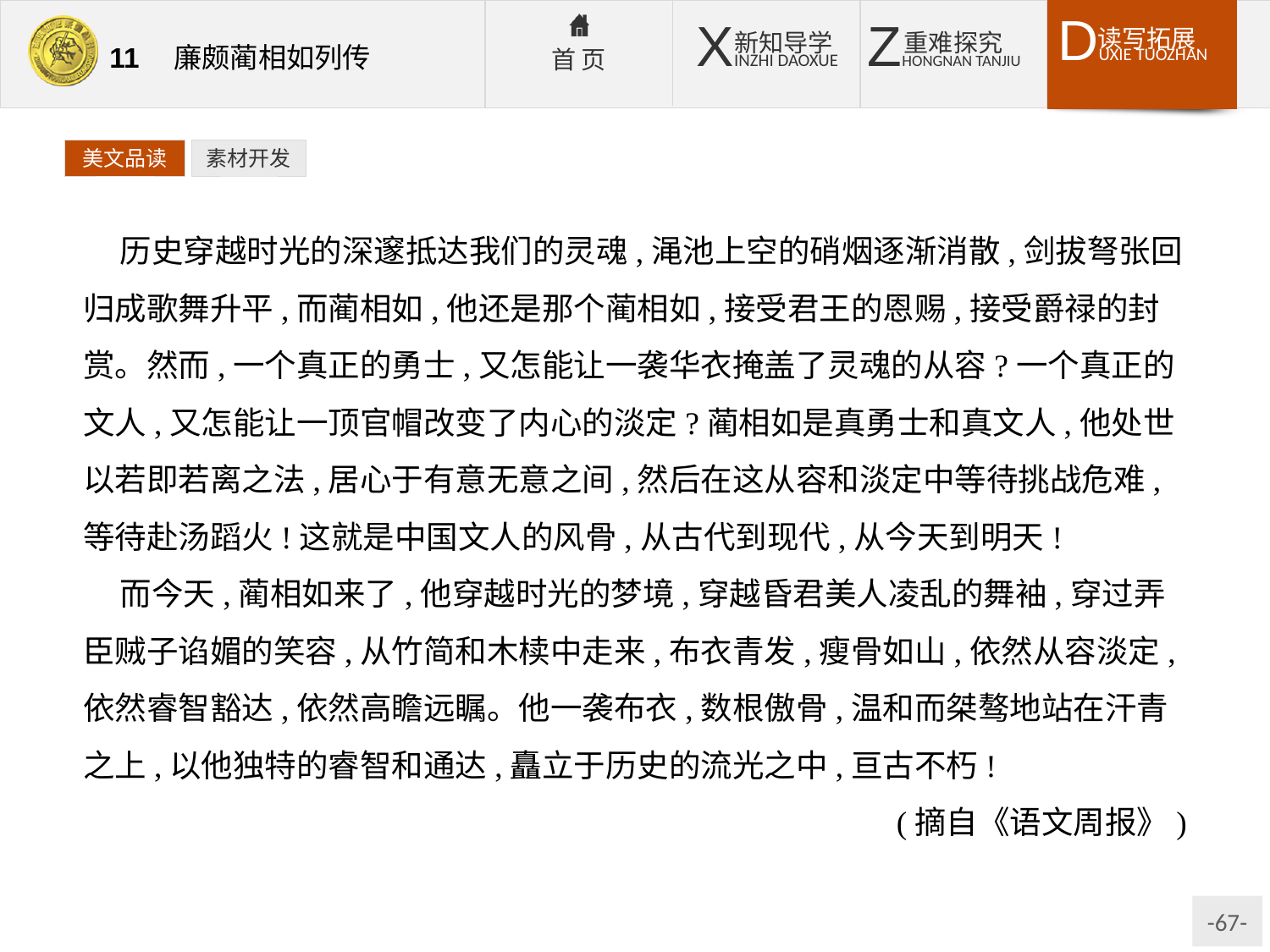

美文品读
素材开发
历史穿越时光的深邃抵达我们的灵魂,渑池上空的硝烟逐渐消散,剑拔弩张回归成歌舞升平,而蔺相如,他还是那个蔺相如,接受君王的恩赐,接受爵禄的封赏。然而,一个真正的勇士,又怎能让一袭华衣掩盖了灵魂的从容?一个真正的文人,又怎能让一顶官帽改变了内心的淡定?蔺相如是真勇士和真文人,他处世以若即若离之法,居心于有意无意之间,然后在这从容和淡定中等待挑战危难,等待赴汤蹈火!这就是中国文人的风骨,从古代到现代,从今天到明天!
而今天,蔺相如来了,他穿越时光的梦境,穿越昏君美人凌乱的舞袖,穿过弄臣贼子谄媚的笑容,从竹简和木椟中走来,布衣青发,瘦骨如山,依然从容淡定,依然睿智豁达,依然高瞻远瞩。他一袭布衣,数根傲骨,温和而桀骜地站在汗青之上,以他独特的睿智和通达,矗立于历史的流光之中,亘古不朽!
(摘自《语文周报》)